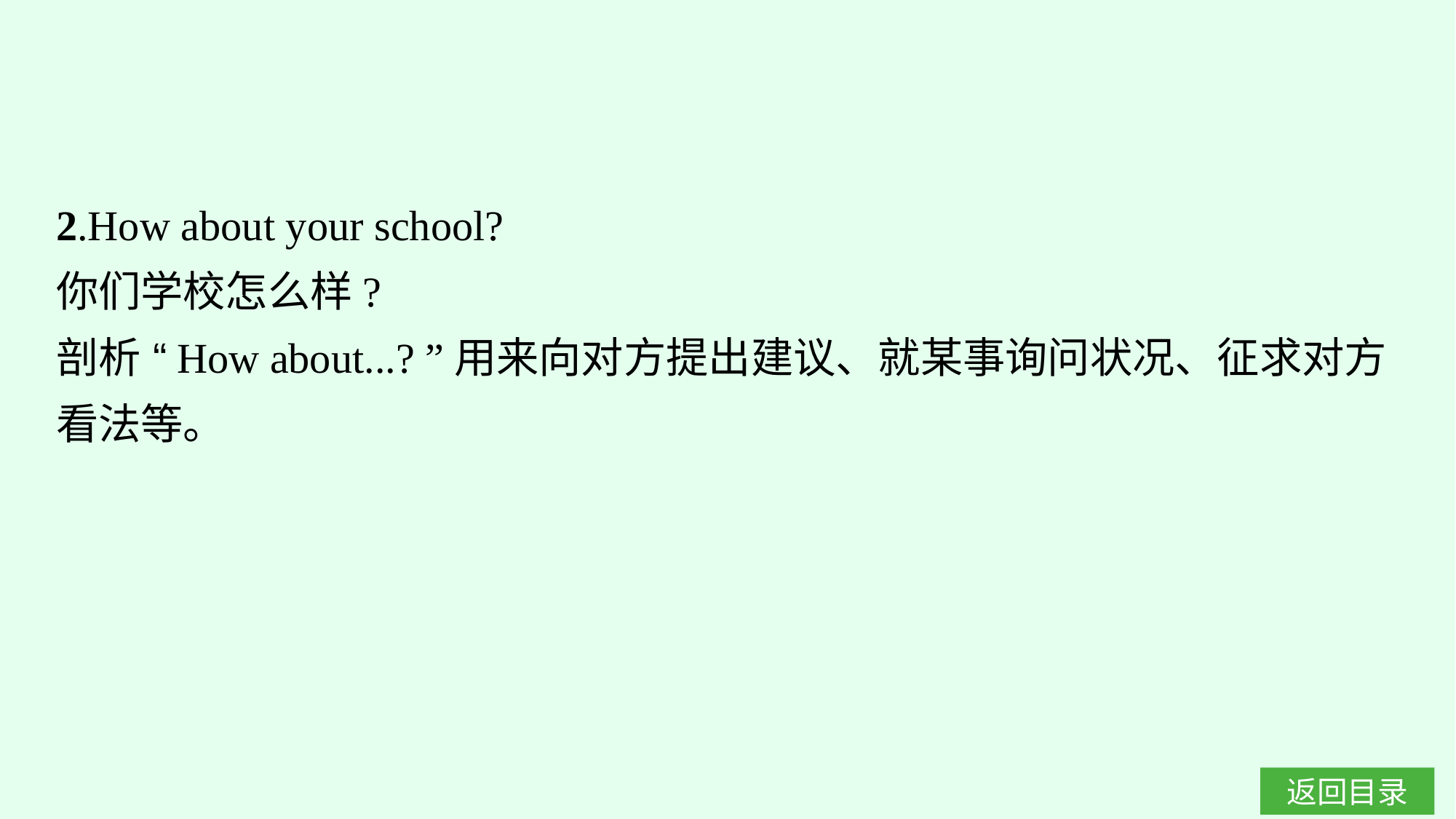

2.How about your school?
你们学校怎么样?
剖析 “How about...? ”用来向对方提出建议、就某事询问状况、征求对方看法等。